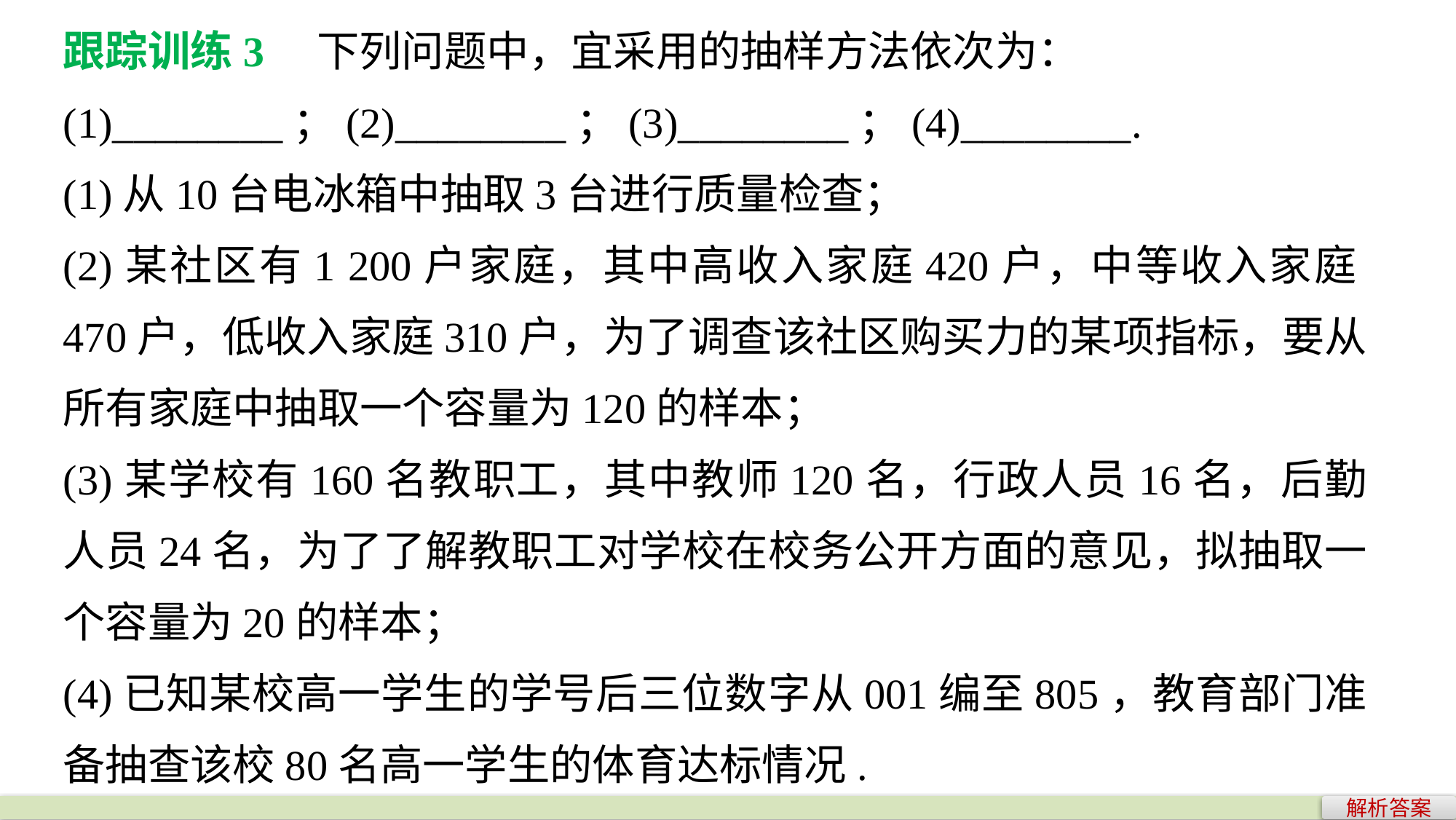

跟踪训练3　下列问题中，宜采用的抽样方法依次为：
(1)________；(2)________；(3)________；(4)________.
(1)从10台电冰箱中抽取3台进行质量检查；
(2)某社区有1 200户家庭，其中高收入家庭420户，中等收入家庭470户，低收入家庭310户，为了调查该社区购买力的某项指标，要从所有家庭中抽取一个容量为120的样本；
(3)某学校有160名教职工，其中教师120名，行政人员16名，后勤人员24名，为了了解教职工对学校在校务公开方面的意见，拟抽取一个容量为20的样本；
(4)已知某校高一学生的学号后三位数字从001编至805，教育部门准备抽查该校80名高一学生的体育达标情况.
解析答案